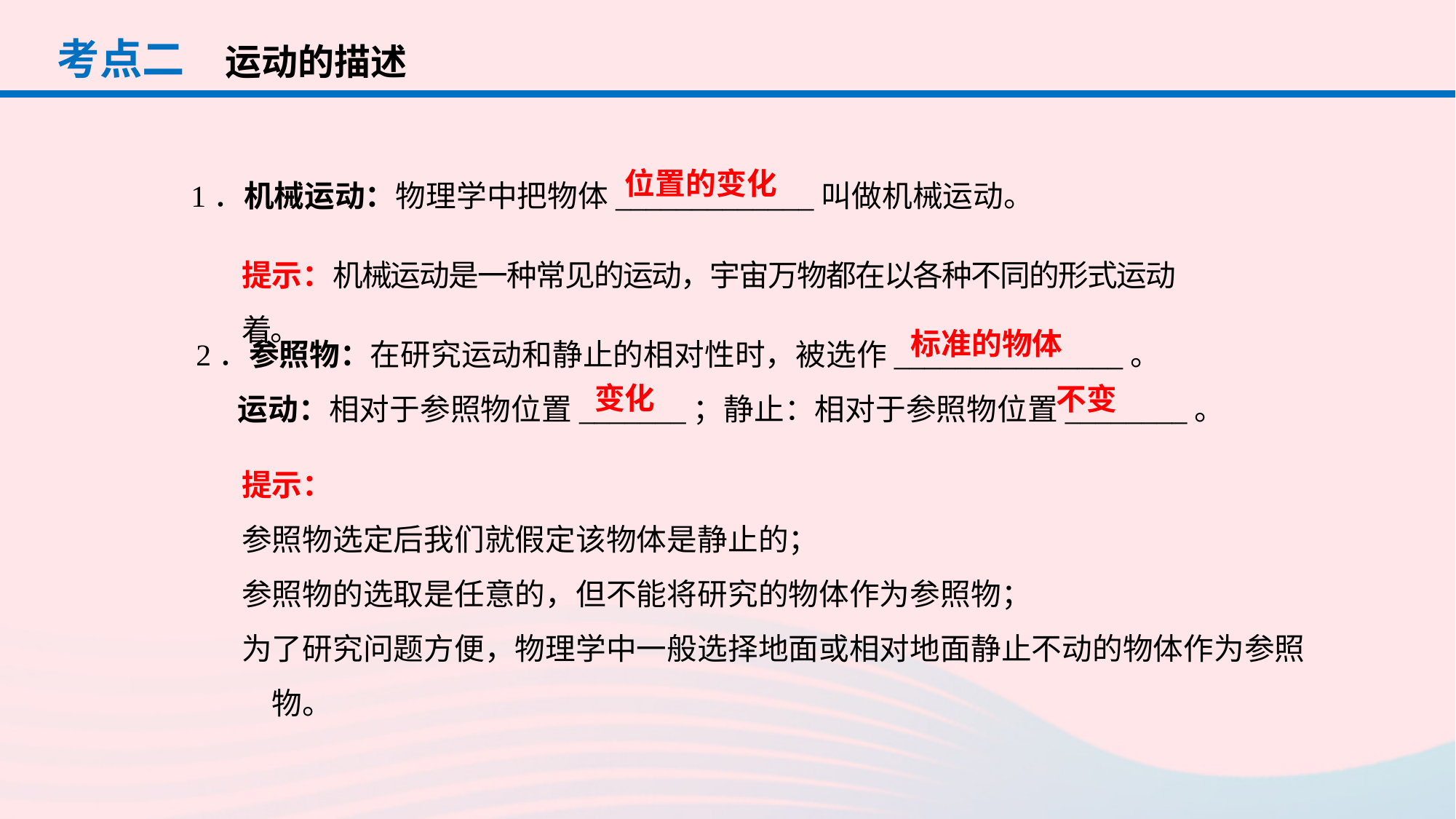

考点二
运动的描述
1．机械运动：物理学中把物体_____________叫做机械运动。
位置的变化
提示：机械运动是一种常见的运动，宇宙万物都在以各种不同的形式运动着。
2．参照物：在研究运动和静止的相对性时，被选作_______________。
     运动：相对于参照物位置_______；静止：相对于参照物位置________。
标准的物体
变化
不变
提示：
参照物选定后我们就假定该物体是静止的；
参照物的选取是任意的，但不能将研究的物体作为参照物；
为了研究问题方便，物理学中一般选择地面或相对地面静止不动的物体作为参照物。